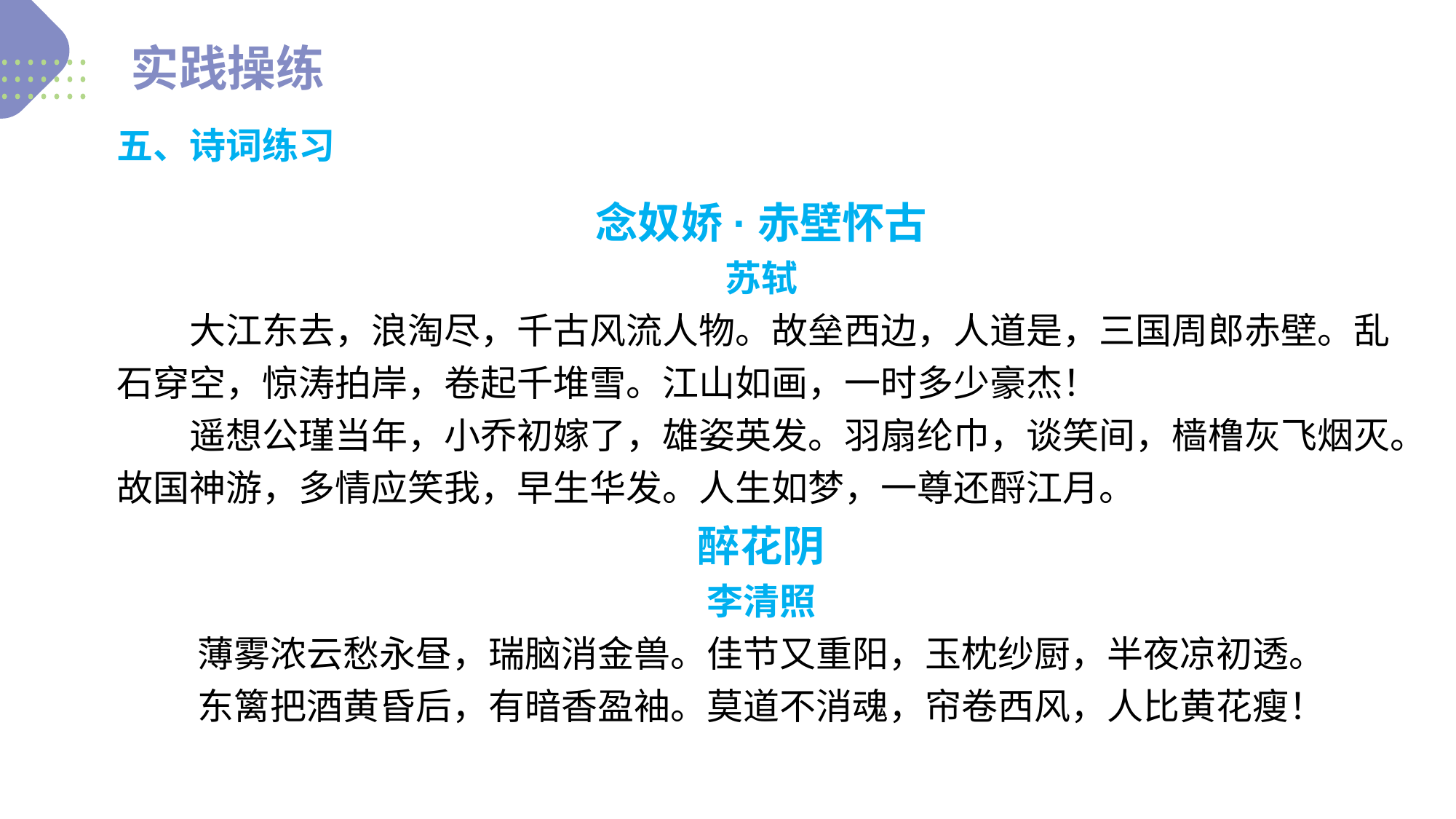

实践操练

五、诗词练习
念奴娇·赤壁怀古
苏轼
　　大江东去，浪淘尽，千古风流人物。故垒西边，人道是，三国周郎赤壁。乱石穿空，惊涛拍岸，卷起千堆雪。江山如画，一时多少豪杰！
　　遥想公瑾当年，小乔初嫁了，雄姿英发。羽扇纶巾，谈笑间，樯橹灰飞烟灭。故国神游，多情应笑我，早生华发。人生如梦，一尊还酹江月。
醉花阴
李清照
薄雾浓云愁永昼，瑞脑消金兽。佳节又重阳，玉枕纱厨，半夜凉初透。
东篱把酒黄昏后，有暗香盈袖。莫道不消魂，帘卷西风，人比黄花瘦！